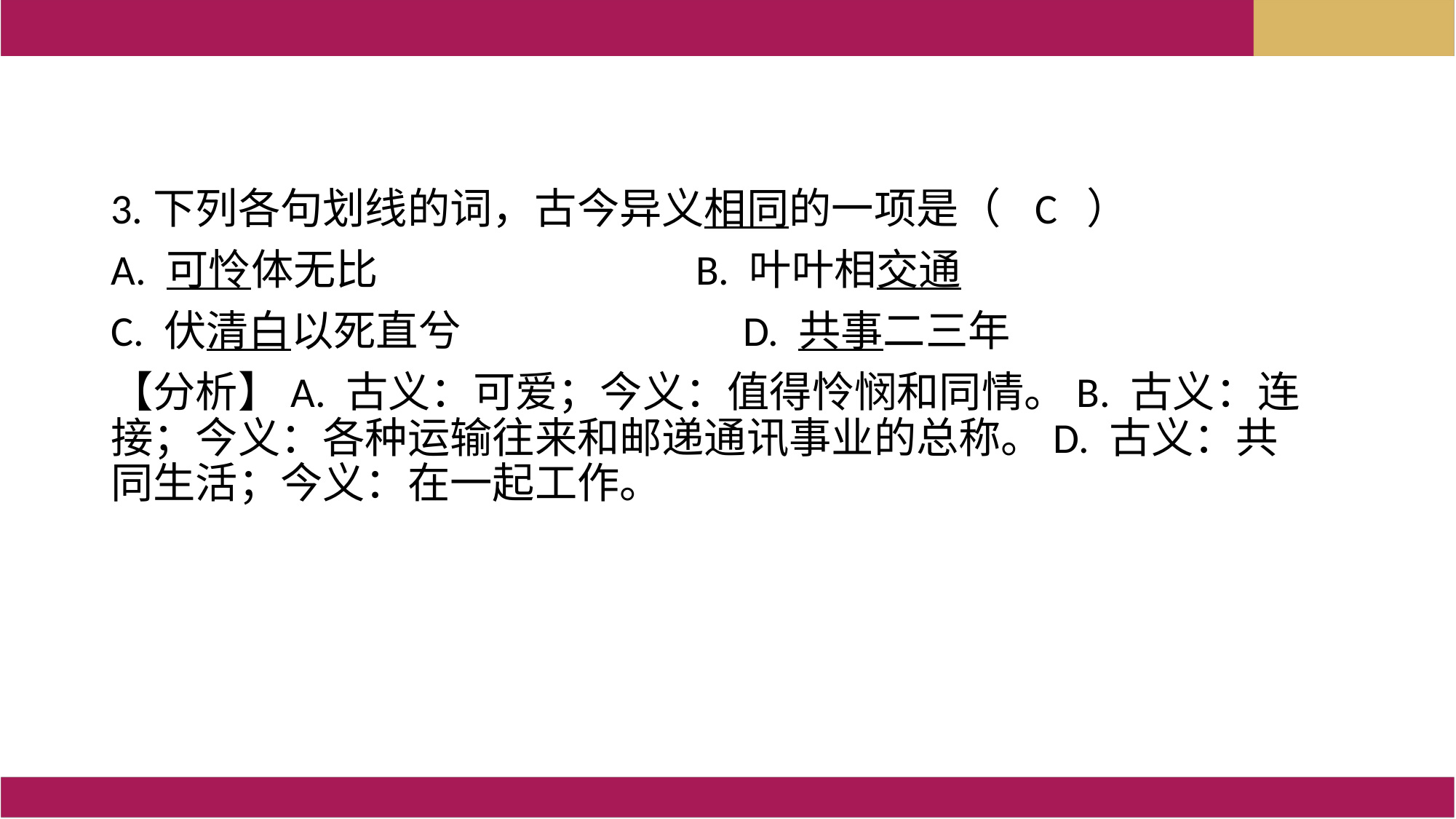

3.下列各句划线的词，古今异义相同的一项是（  C  ）
A. 可怜体无比                          B. 叶叶相交通
C. 伏清白以死直兮                       D. 共事二三年
【分析】A. 古义：可爱；今义：值得怜悯和同情。B. 古义：连接；今义：各种运输往来和邮递通讯事业的总称。D. 古义：共同生活；今义：在一起工作。